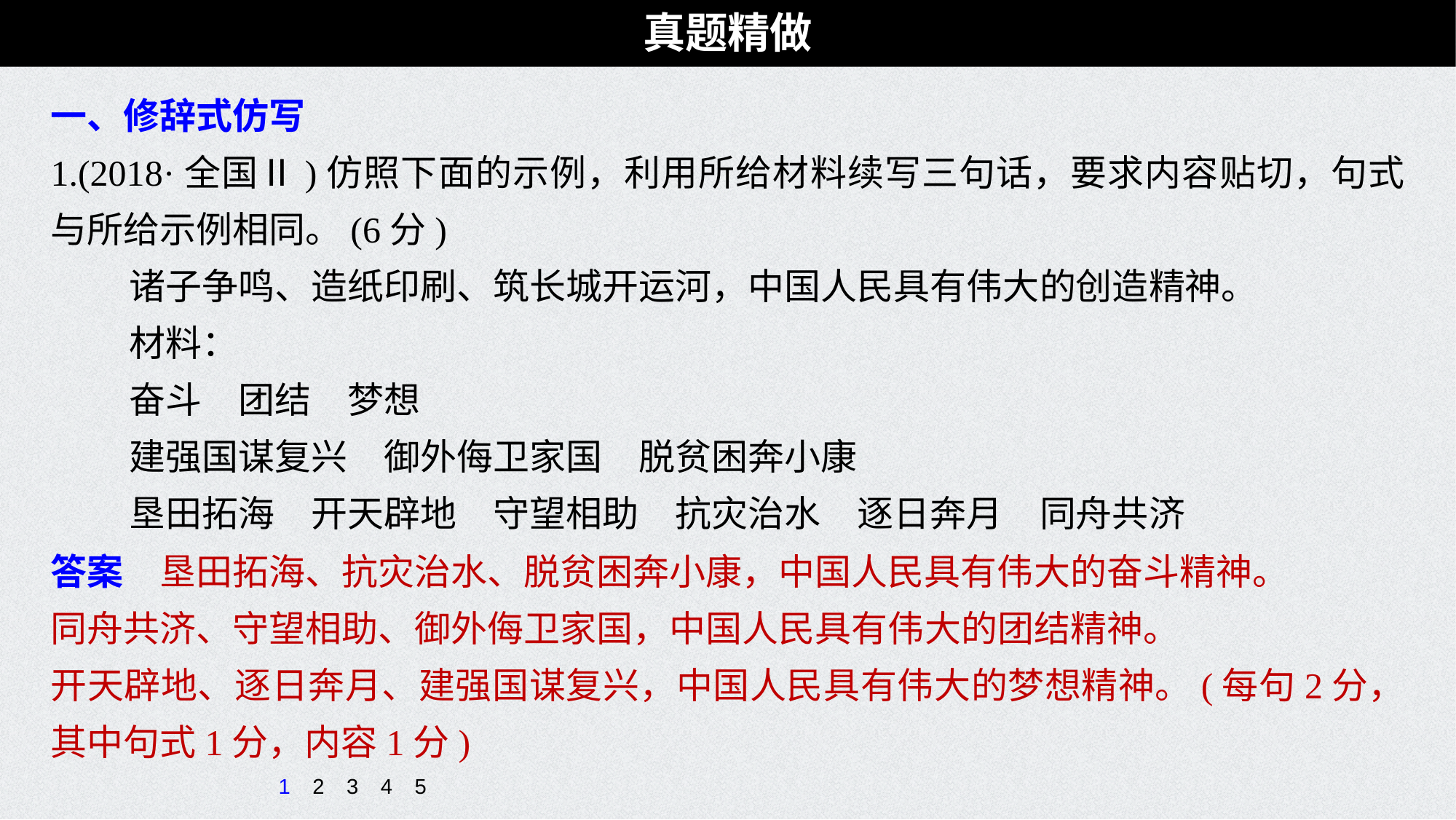

真题精做
一、修辞式仿写
1.(2018·全国Ⅱ)仿照下面的示例，利用所给材料续写三句话，要求内容贴切，句式与所给示例相同。(6分)
诸子争鸣、造纸印刷、筑长城开运河，中国人民具有伟大的创造精神。
材料：
奋斗　团结　梦想
建强国谋复兴　御外侮卫家国　脱贫困奔小康
垦田拓海　开天辟地　守望相助　抗灾治水　逐日奔月　同舟共济
答案　垦田拓海、抗灾治水、脱贫困奔小康，中国人民具有伟大的奋斗精神。
同舟共济、守望相助、御外侮卫家国，中国人民具有伟大的团结精神。
开天辟地、逐日奔月、建强国谋复兴，中国人民具有伟大的梦想精神。(每句2分，其中句式1分，内容1分)
1
2
3
4
5